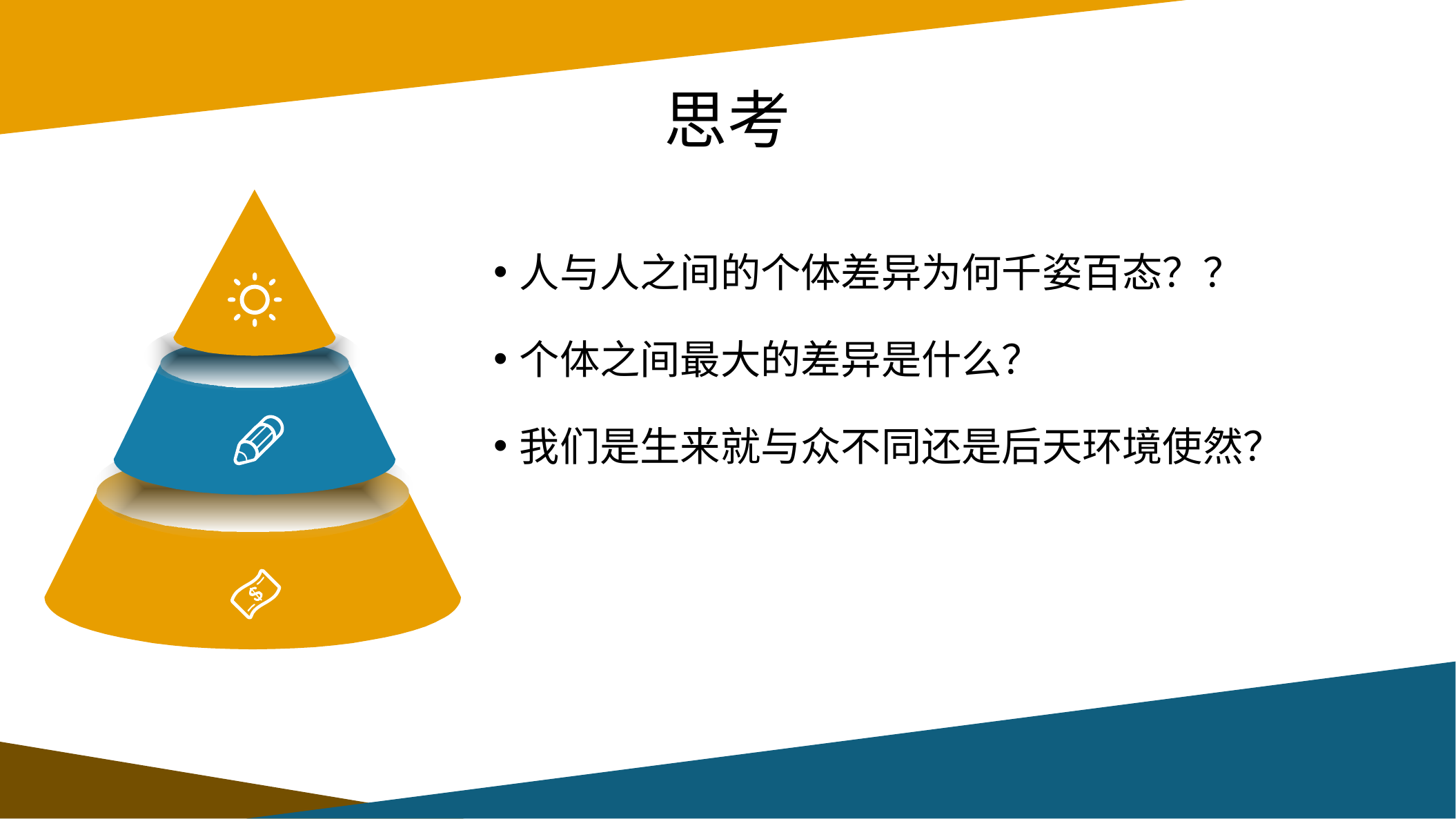

# 思考

人与人之间的个体差异为何千姿百态？？
个体之间最大的差异是什么？
我们是生来就与众不同还是后天环境使然？